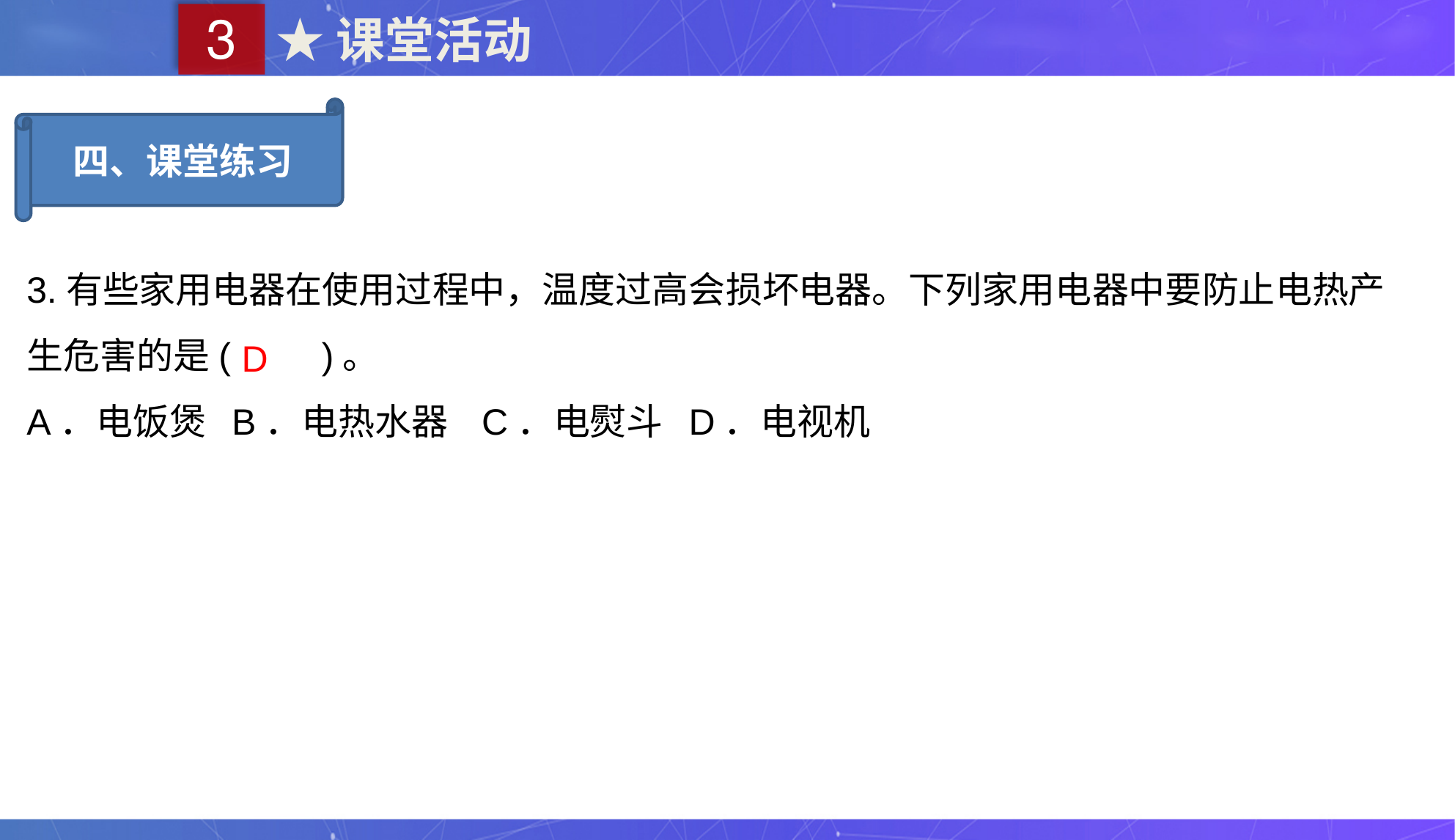

3
★课堂活动
四、课堂练习
3.有些家用电器在使用过程中，温度过高会损坏电器。下列家用电器中要防止电热产生危害的是(　　)。
A．电饭煲  B．电热水器   C．电熨斗  D．电视机
D